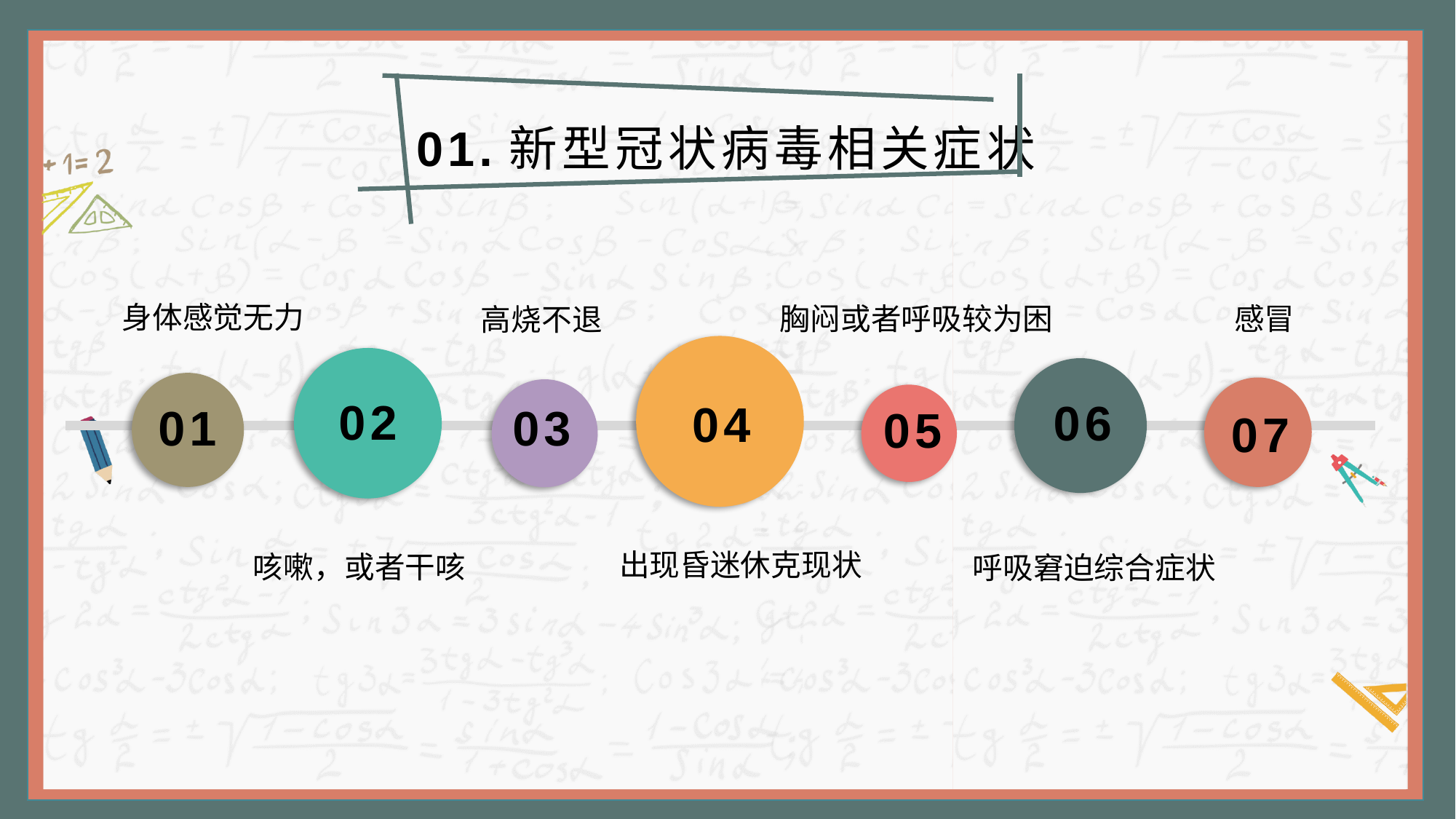

01.新型冠状病毒相关症状
身体感觉无力
感冒
胸闷或者呼吸较为困
高烧不退

02
06
04
03
01
05
07
出现昏迷休克现状
咳嗽，或者干咳
呼吸窘迫综合症状